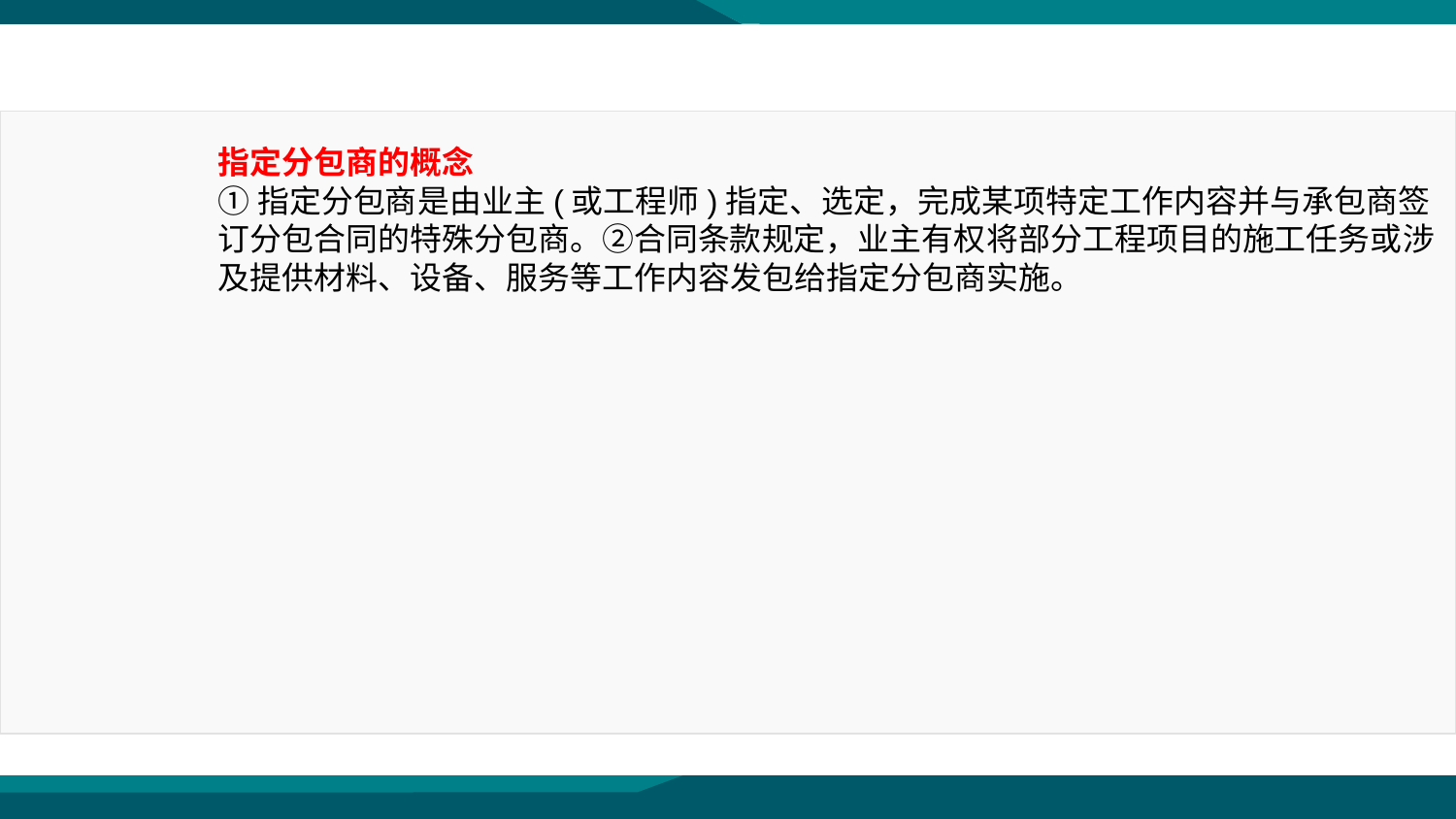

指定分包商的概念
①指定分包商是由业主(或工程师)指定、选定，完成某项特定工作内容并与承包商签订分包合同的特殊分包商。②合同条款规定，业主有权将部分工程项目的施工任务或涉及提供材料、设备、服务等工作内容发包给指定分包商实施。